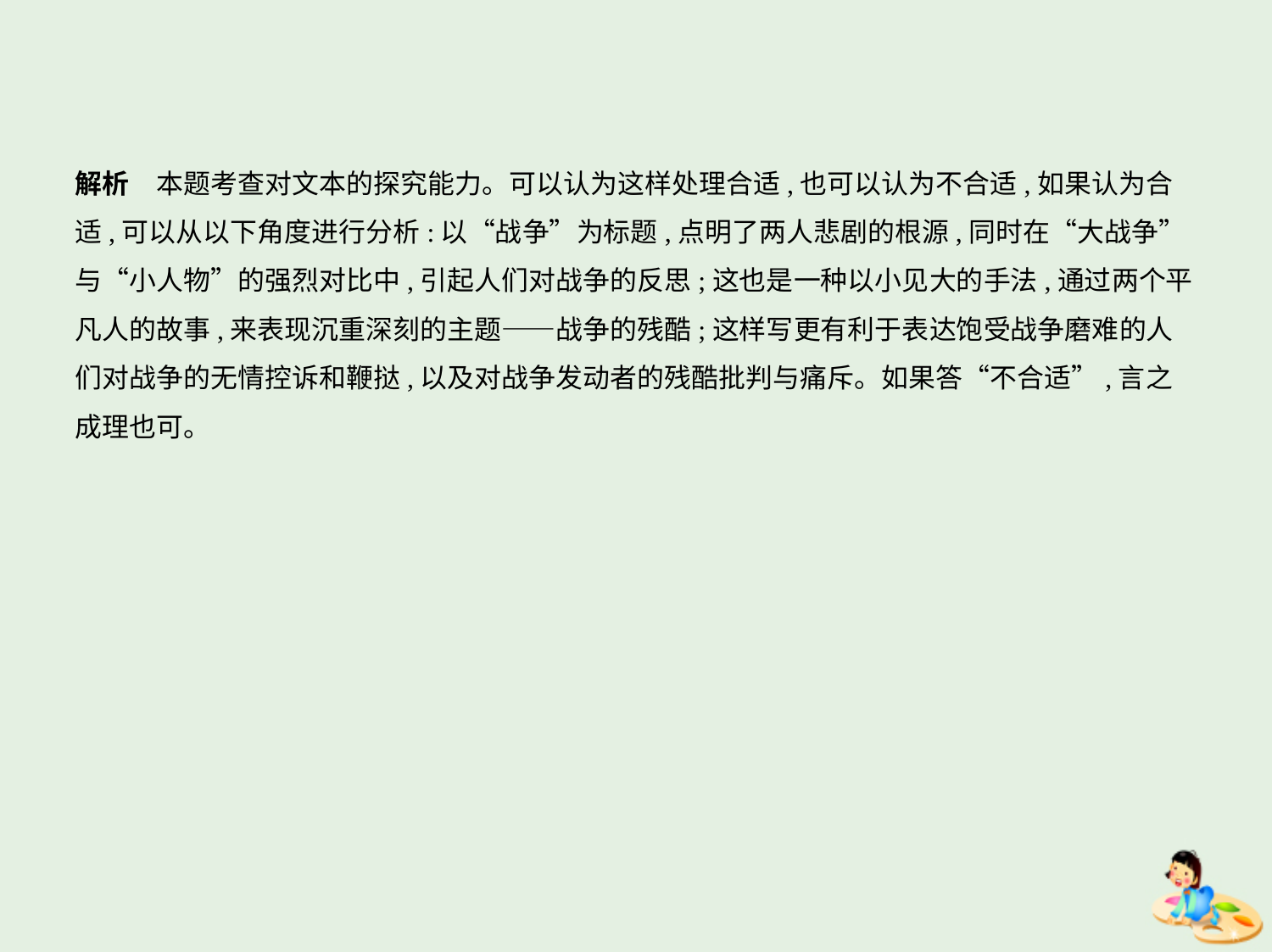

解析　本题考查对文本的探究能力。可以认为这样处理合适,也可以认为不合适,如果认为合
适,可以从以下角度进行分析:以“战争”为标题,点明了两人悲剧的根源,同时在“大战争”
与“小人物”的强烈对比中,引起人们对战争的反思;这也是一种以小见大的手法,通过两个平
凡人的故事,来表现沉重深刻的主题——战争的残酷;这样写更有利于表达饱受战争磨难的人
们对战争的无情控诉和鞭挞,以及对战争发动者的残酷批判与痛斥。如果答“不合适”,言之
成理也可。